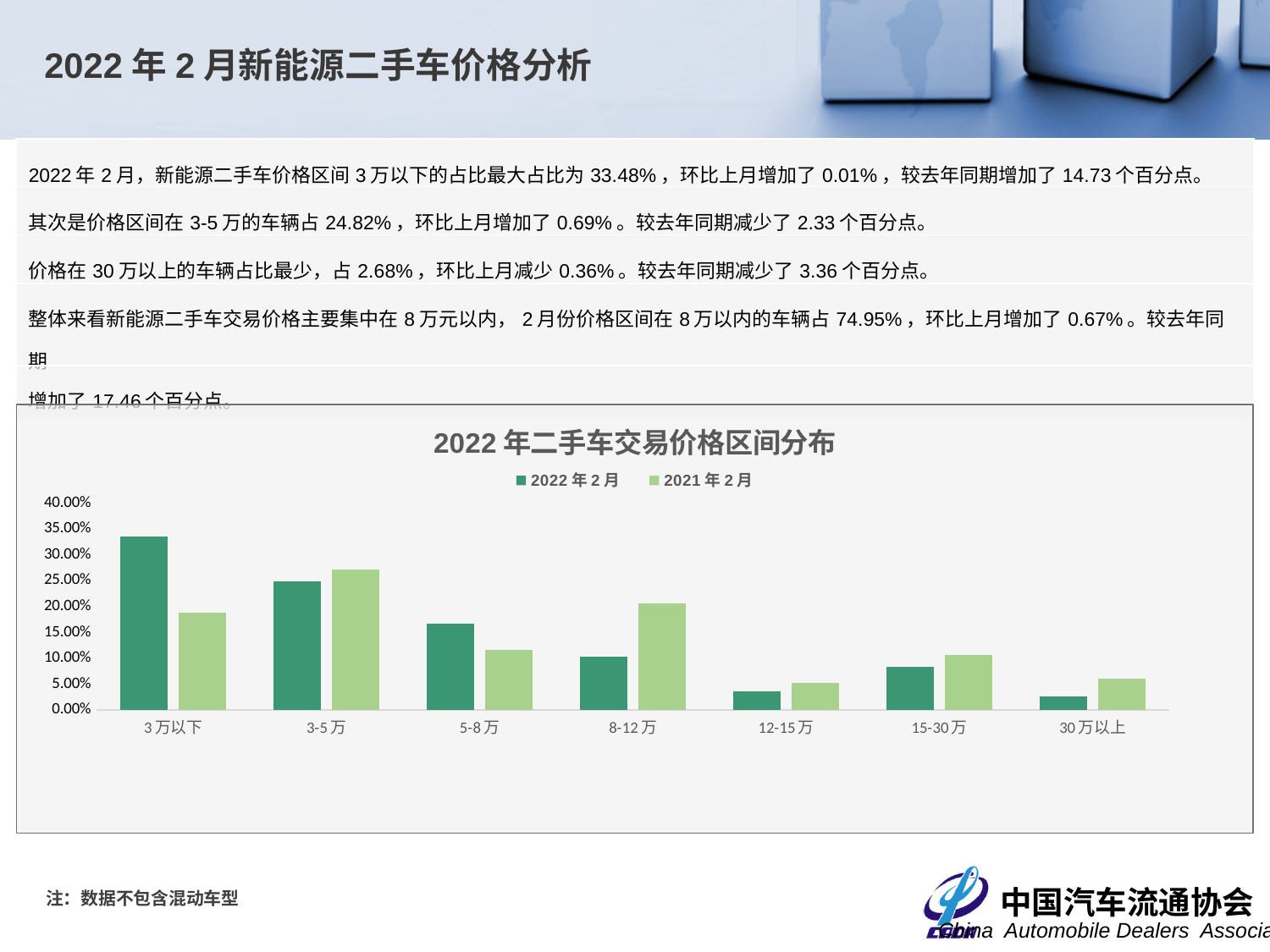

2022年2月新能源二手车价格分析
| 2022年2月，新能源二手车价格区间3万以下的占比最大占比为33.48%，环比上月增加了0.01%，较去年同期增加了14.73个百分点。 |
| --- |
| 其次是价格区间在3-5万的车辆占24.82%，环比上月增加了0.69%。较去年同期减少了2.33个百分点。 |
| 价格在30万以上的车辆占比最少，占2.68%，环比上月减少0.36%。较去年同期减少了3.36个百分点。 |
| 整体来看新能源二手车交易价格主要集中在8万元以内，2月份价格区间在8万以内的车辆占74.95%，环比上月增加了0.67%。较去年同期 |
| 增加了17.46个百分点。 |

### Chart: 2022年二手车交易价格区间分布

| Category | 2022年2月 | 2021年2月 |
|---|---|---|
| 3万以下 | 0.3347603012566524 | 0.1875 |
| 3-5万 | 0.24820743793751793 | 0.27149321266968324 |
| 5-8万 | 0.16648254177333519 | 0.11580882352941177 |
| 8-12万 | 0.10400046739395999 | 0.20644796380090497 |
| 12-15万 | 0.036419549814635806 | 0.05231900452488688 |
| 15-30万 | 0.08332359595916676 | 0.10605203619909502 |
| 30万以上 | 0.02680610586473194 | 0.0603789592760181 |
注：数据不包含混动车型